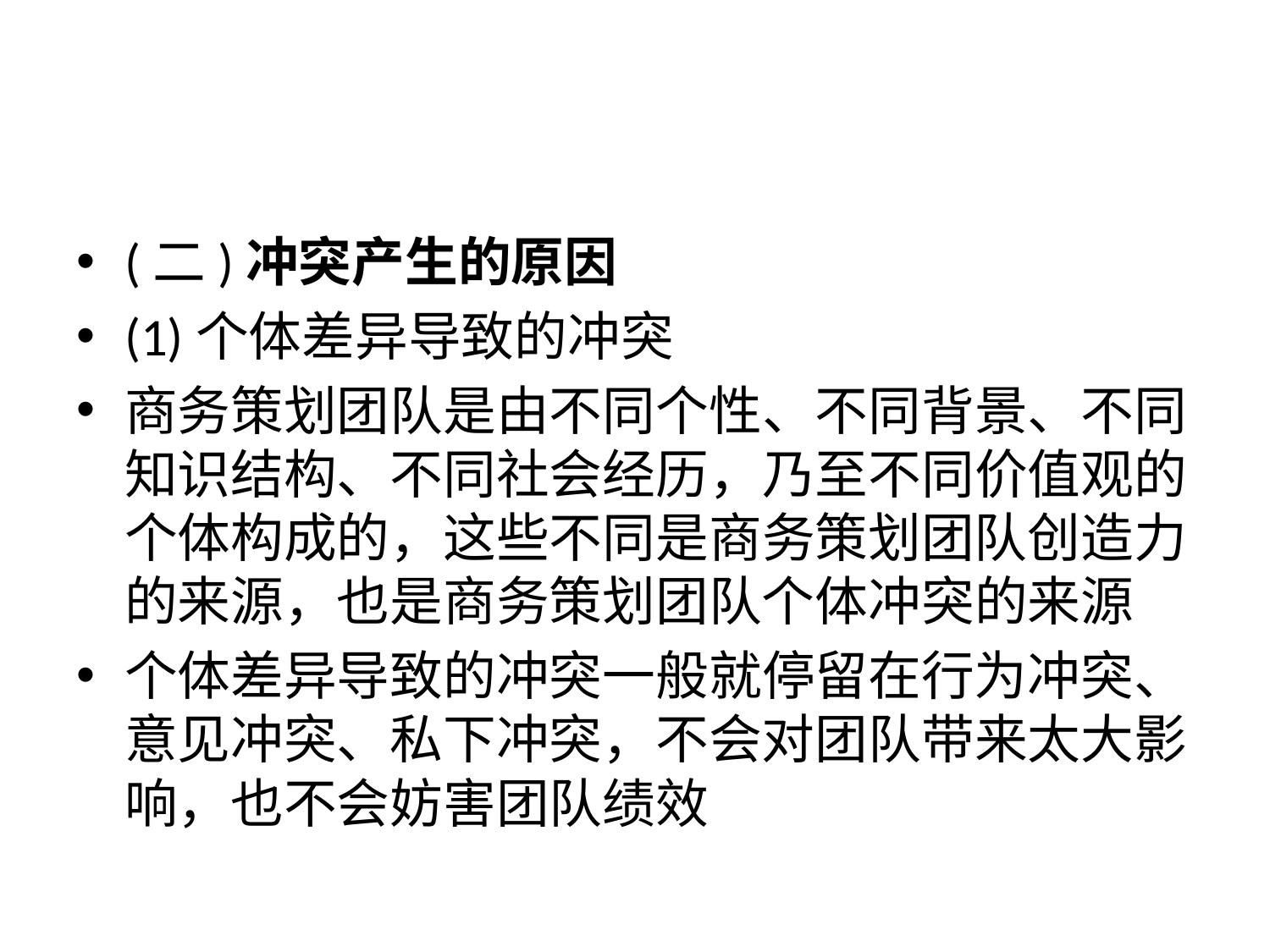

#
(二)冲突产生的原因
(1)个体差异导致的冲突
商务策划团队是由不同个性、不同背景、不同知识结构、不同社会经历，乃至不同价值观的个体构成的，这些不同是商务策划团队创造力的来源，也是商务策划团队个体冲突的来源
个体差异导致的冲突一般就停留在行为冲突、意见冲突、私下冲突，不会对团队带来太大影响，也不会妨害团队绩效